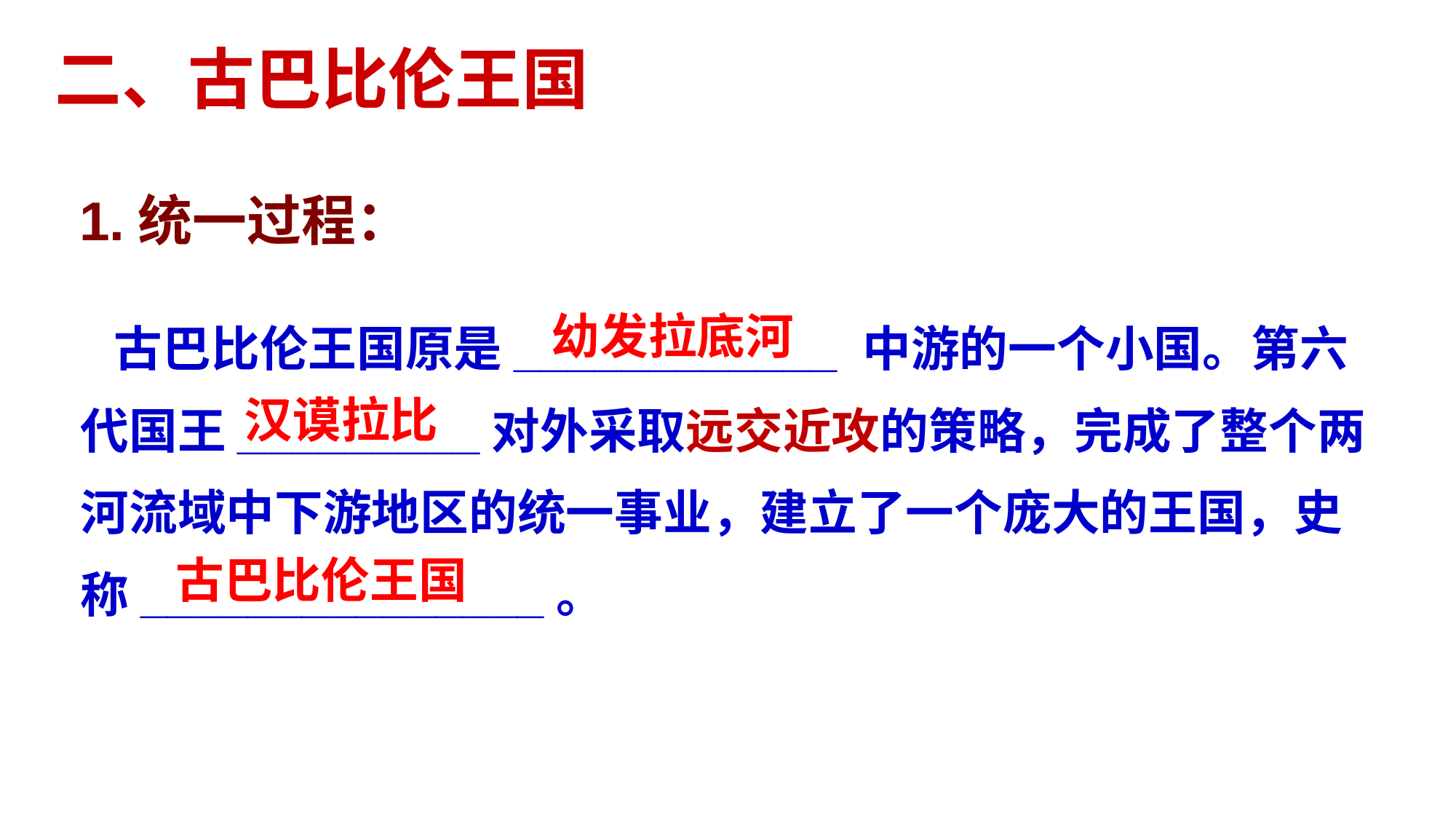

二、古巴比伦王国
1.统一过程：
  古巴比伦王国原是____________ 中游的一个小国。第六代国王_________对外采取远交近攻的策略，完成了整个两河流域中下游地区的统一事业，建立了一个庞大的王国，史称_______________。
幼发拉底河
汉谟拉比
古巴比伦王国